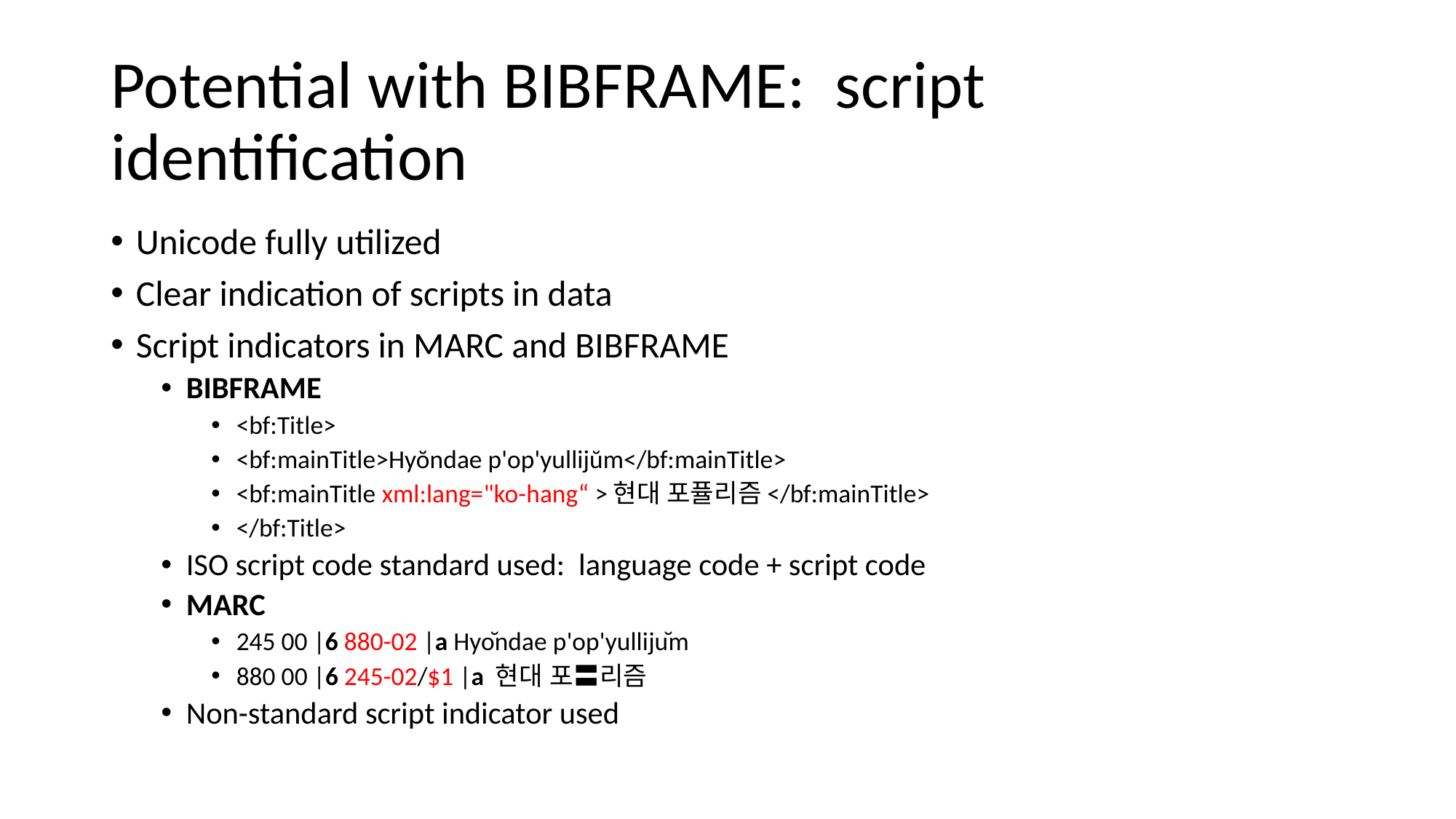

# Potential with BIBFRAME:  script identification
Unicode fully utilized
Clear indication of scripts in data
Script indicators in MARC and BIBFRAME
BIBFRAME
<bf:Title>
<bf:mainTitle>Hyŏndae p'op'yullijŭm</bf:mainTitle>
<bf:mainTitle xml:lang="ko-hang“ >현대 포퓰리즘</bf:mainTitle>
</bf:Title>
ISO script code standard used:  language code + script code
MARC
245 00 |6 880-02 |a Hyŏndae p'op'yullijŭm
880 00 |6 245-02/$1 |a 현대 포〓리즘
Non-standard script indicator used